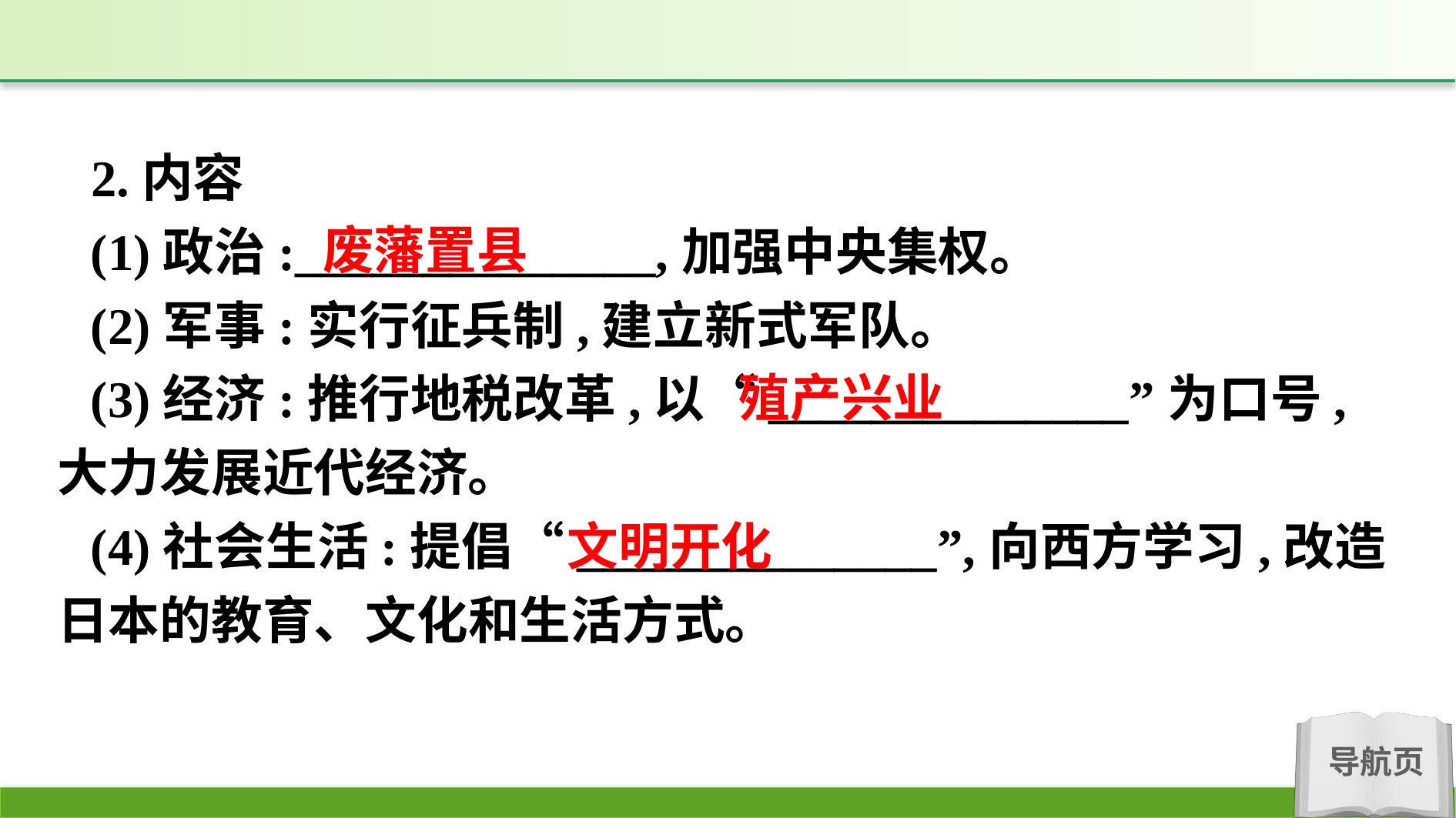

2.内容
(1)政治:______________,加强中央集权。
(2)军事:实行征兵制,建立新式军队。
(3)经济:推行地税改革,以“______________”为口号,大力发展近代经济。
(4)社会生活:提倡“______________”,向西方学习,改造日本的教育、文化和生活方式。
废藩置县
殖产兴业
文明开化